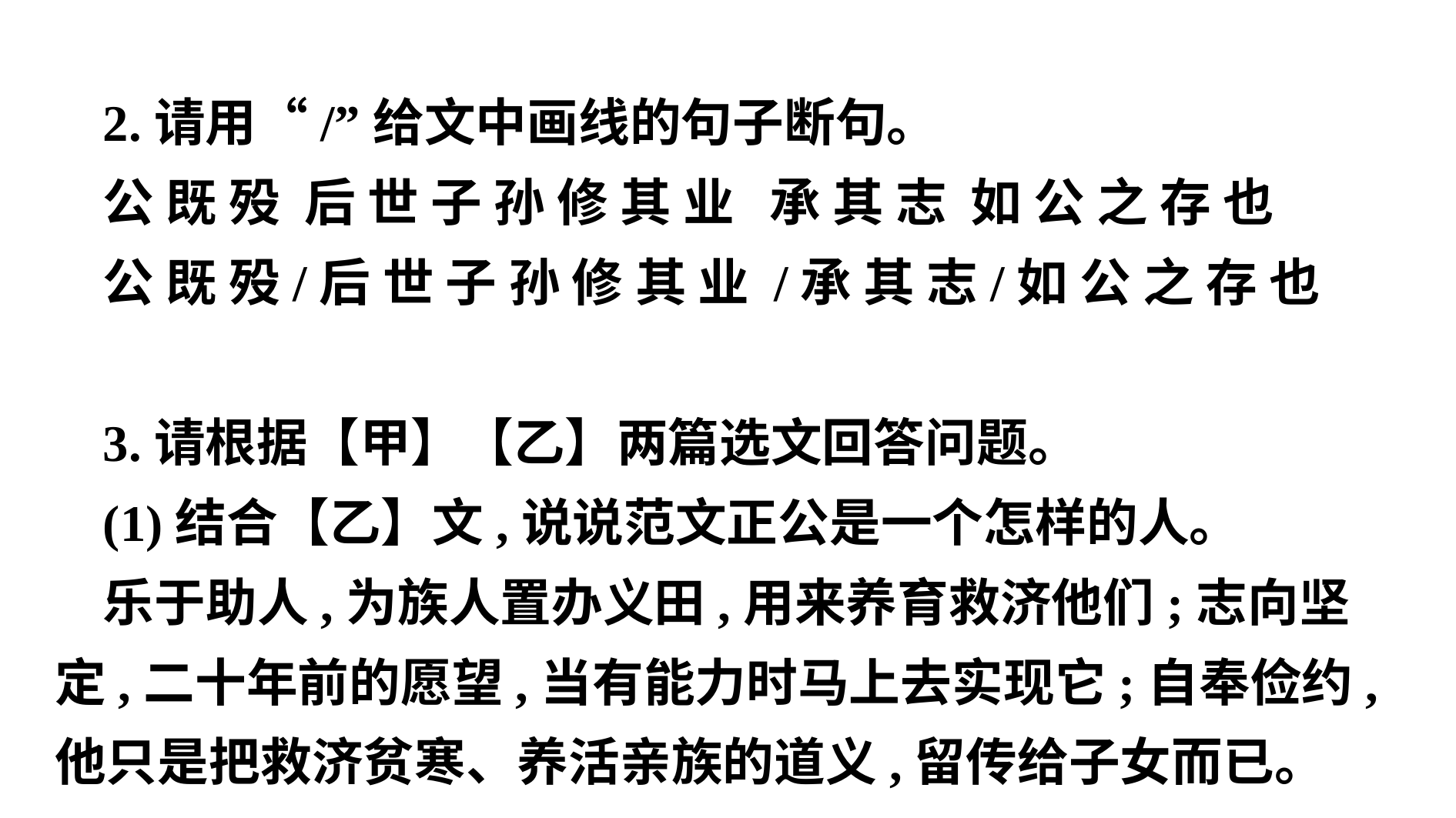

2.请用“/”给文中画线的句子断句。
公 既 殁  后 世 子 孙 修 其 业   承 其 志  如 公 之 存 也
公 既 殁/后 世 子 孙 修 其 业 /承 其 志/如 公 之 存 也

3.请根据【甲】【乙】两篇选文回答问题。
(1)结合【乙】文,说说范文正公是一个怎样的人。
乐于助人,为族人置办义田,用来养育救济他们;志向坚定,二十年前的愿望,当有能力时马上去实现它;自奉俭约,他只是把救济贫寒、养活亲族的道义,留传给子女而已。